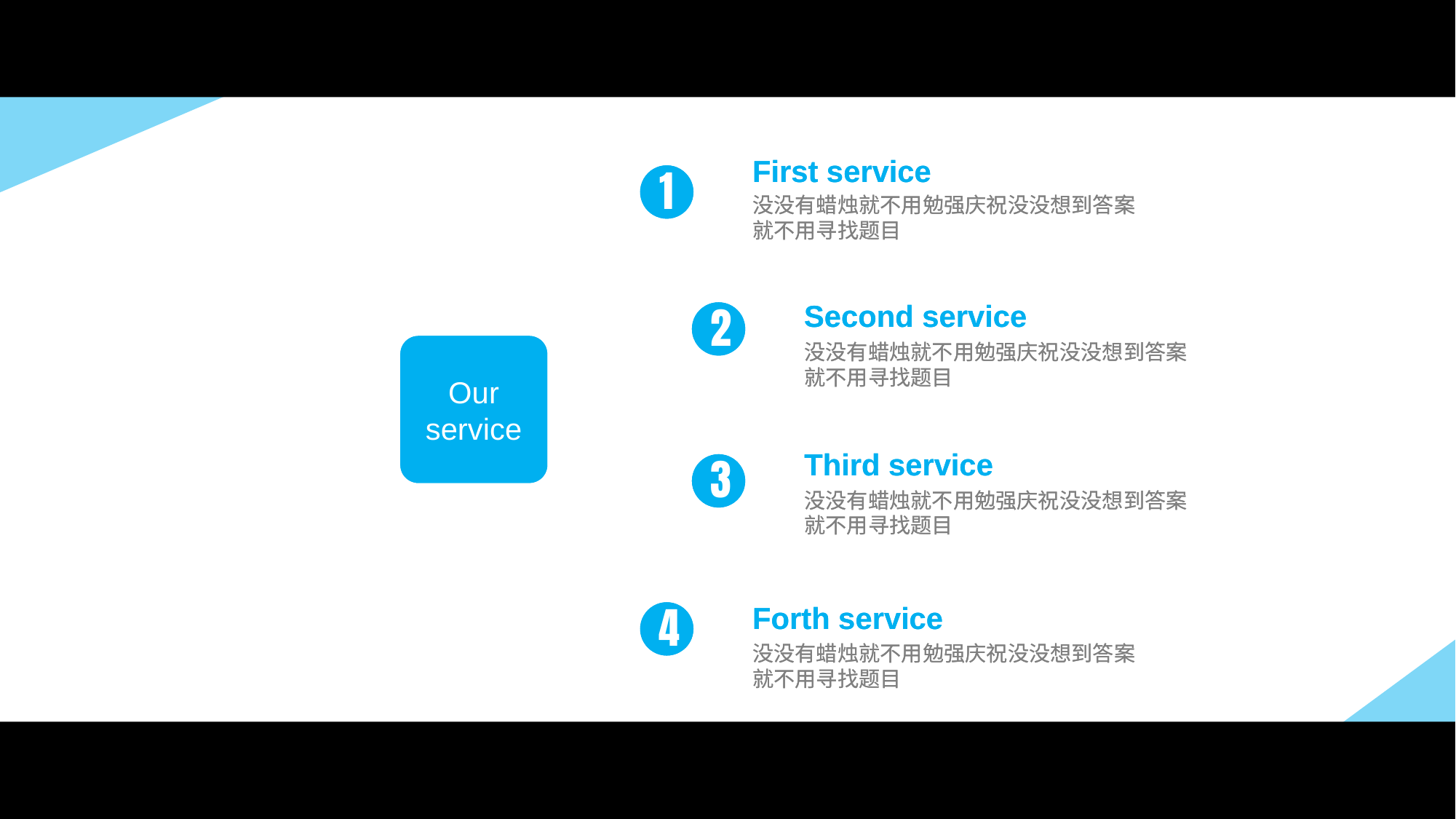

First service
1
没没有蜡烛就不用勉强庆祝没没想到答案就不用寻找题目
First service
1
没没有蜡烛就不用勉强庆祝没没想到答案就不用寻找题目
e7d195523061f1c06526803b853d33da37c806682655e537E2A928F3AEA1D11B2C74CA1ADE48C493B3BE6AAFC7DC1413F1D3DE5144BCB5B8EB55459D8BD2DD86CA978BCF0EF961A7AF6DF4AA15BE1927FE2DC0399281CA13F5FF3BC2BB46FFC9F5AA35C3113760E3D2573A04BDF891766F9537AFB919BD4A0DDF84983D4316A4056C223346809CFA
Second service
2
没没有蜡烛就不用勉强庆祝没没想到答案就不用寻找题目
Second service
2
没没有蜡烛就不用勉强庆祝没没想到答案就不用寻找题目
Our
service
Our
service
Third service
3
没没有蜡烛就不用勉强庆祝没没想到答案就不用寻找题目
Third service
3
没没有蜡烛就不用勉强庆祝没没想到答案就不用寻找题目
Forth service
4
没没有蜡烛就不用勉强庆祝没没想到答案就不用寻找题目
Forth service
4
没没有蜡烛就不用勉强庆祝没没想到答案就不用寻找题目

96.52+3.4=99.92
Time delay(勿删)